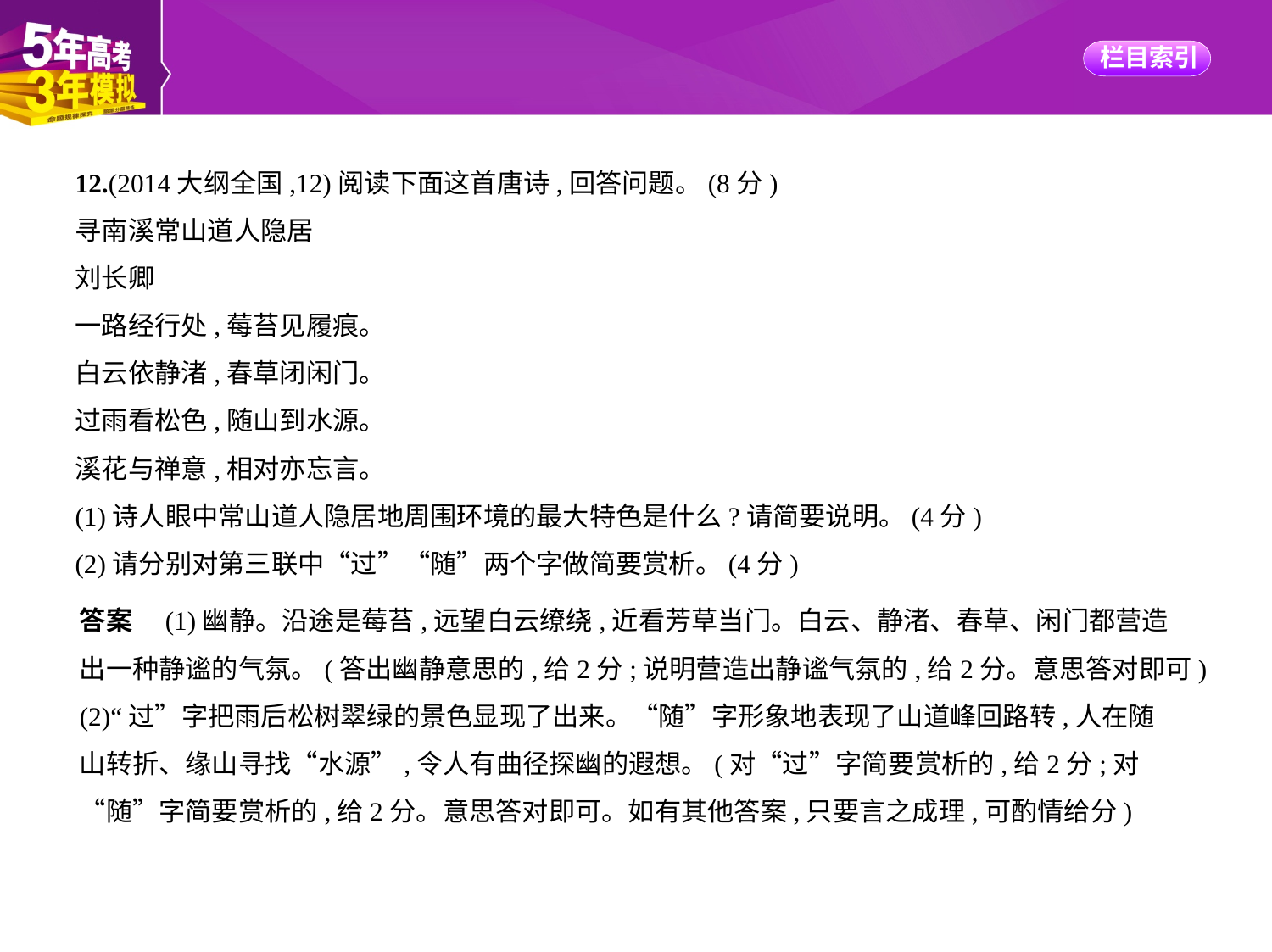

12.(2014大纲全国,12)阅读下面这首唐诗,回答问题。(8分)
寻南溪常山道人隐居
刘长卿
一路经行处,莓苔见履痕。
白云依静渚,春草闭闲门。
过雨看松色,随山到水源。
溪花与禅意,相对亦忘言。
(1)诗人眼中常山道人隐居地周围环境的最大特色是什么?请简要说明。(4分)
(2)请分别对第三联中“过”“随”两个字做简要赏析。(4分)
答案　(1)幽静。沿途是莓苔,远望白云缭绕,近看芳草当门。白云、静渚、春草、闲门都营造
出一种静谧的气氛。(答出幽静意思的,给2分;说明营造出静谧气氛的,给2分。意思答对即可)
(2)“过”字把雨后松树翠绿的景色显现了出来。“随”字形象地表现了山道峰回路转,人在随
山转折、缘山寻找“水源”,令人有曲径探幽的遐想。(对“过”字简要赏析的,给2分;对
“随”字简要赏析的,给2分。意思答对即可。如有其他答案,只要言之成理,可酌情给分)